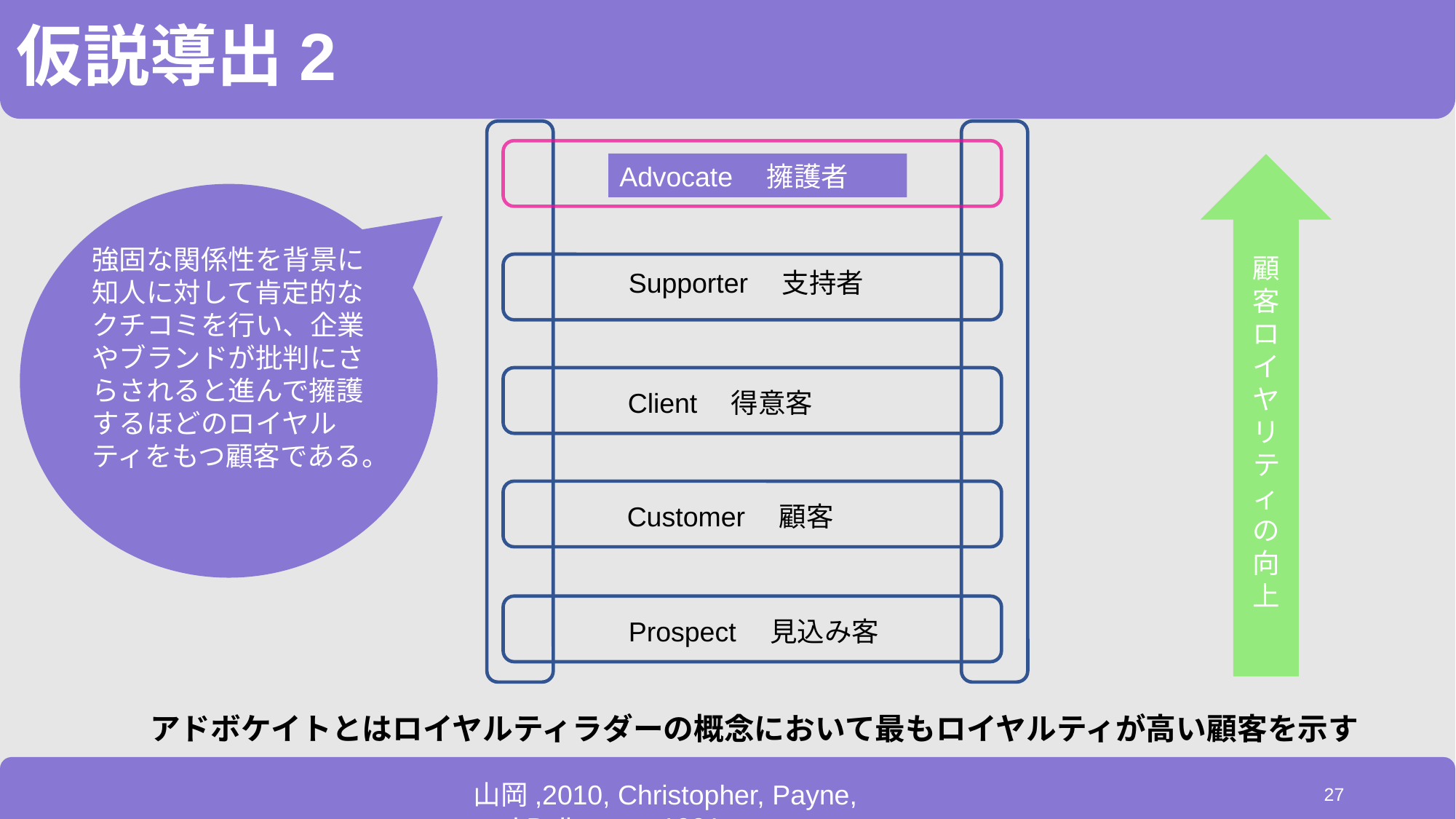

# 仮説導出2

Advocate　擁護者
Supporter　支持者
Client　得意客
Customer　顧客
Prospect　見込み客
顧客ロイヤリティの向上

強固な関係性を背景に知人に対して肯定的なクチコミを行い、企業やブランドが批判にさらされると進んで擁護するほどのロイヤルティをもつ顧客である。

アドボケイトとはロイヤルティラダーの概念において最もロイヤルティが高い顧客を示す
山岡,2010, Christopher, Payne, and Ballantyne,1991

27